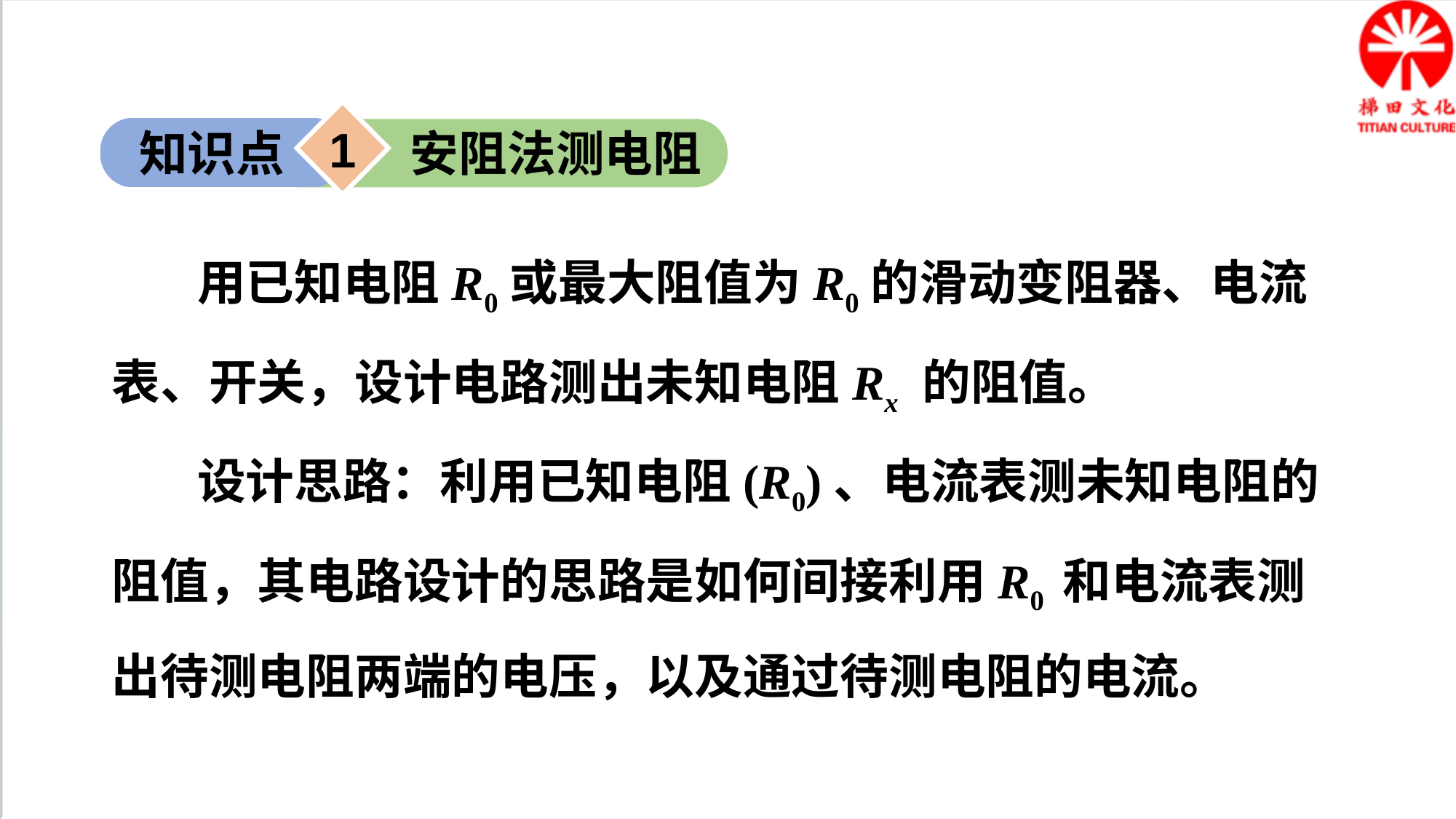

1
知识点
安阻法测电阻

用已知电阻R0或最大阻值为R0的滑动变阻器、电流表、开关，设计电路测出未知电阻Rx 的阻值。
设计思路：利用已知电阻(R0)、电流表测未知电阻的阻值，其电路设计的思路是如何间接利用R0 和电流表测出待测电阻两端的电压，以及通过待测电阻的电流。